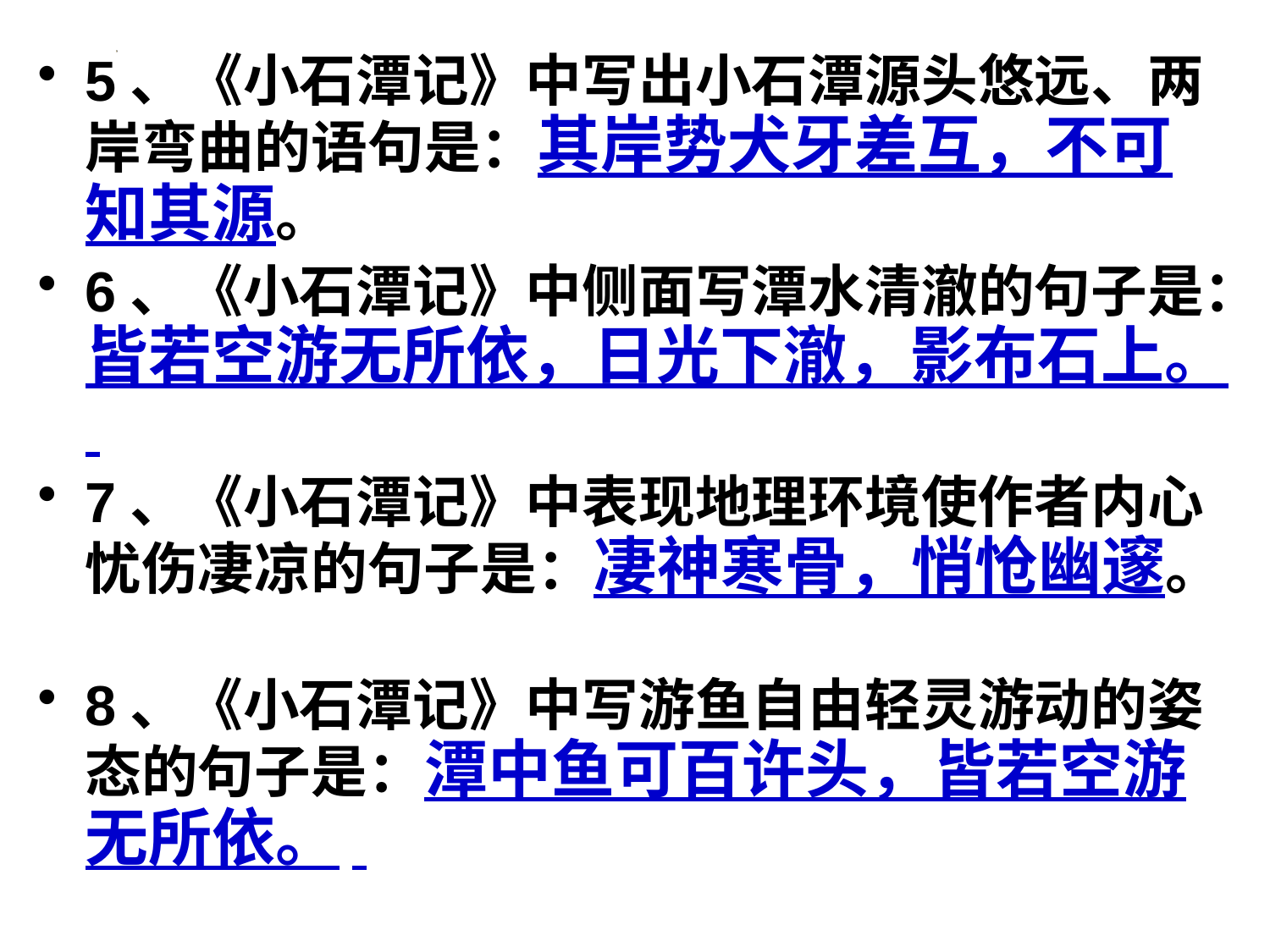

#
5、《小石潭记》中写出小石潭源头悠远、两岸弯曲的语句是：其岸势犬牙差互，不可知其源。
6、《小石潭记》中侧面写潭水清澈的句子是：皆若空游无所依，日光下澈，影布石上。
7、《小石潭记》中表现地理环境使作者内心忧伤凄凉的句子是：凄神寒骨，悄怆幽邃。
8、《小石潭记》中写游鱼自由轻灵游动的姿态的句子是：潭中鱼可百许头，皆若空游无所依。